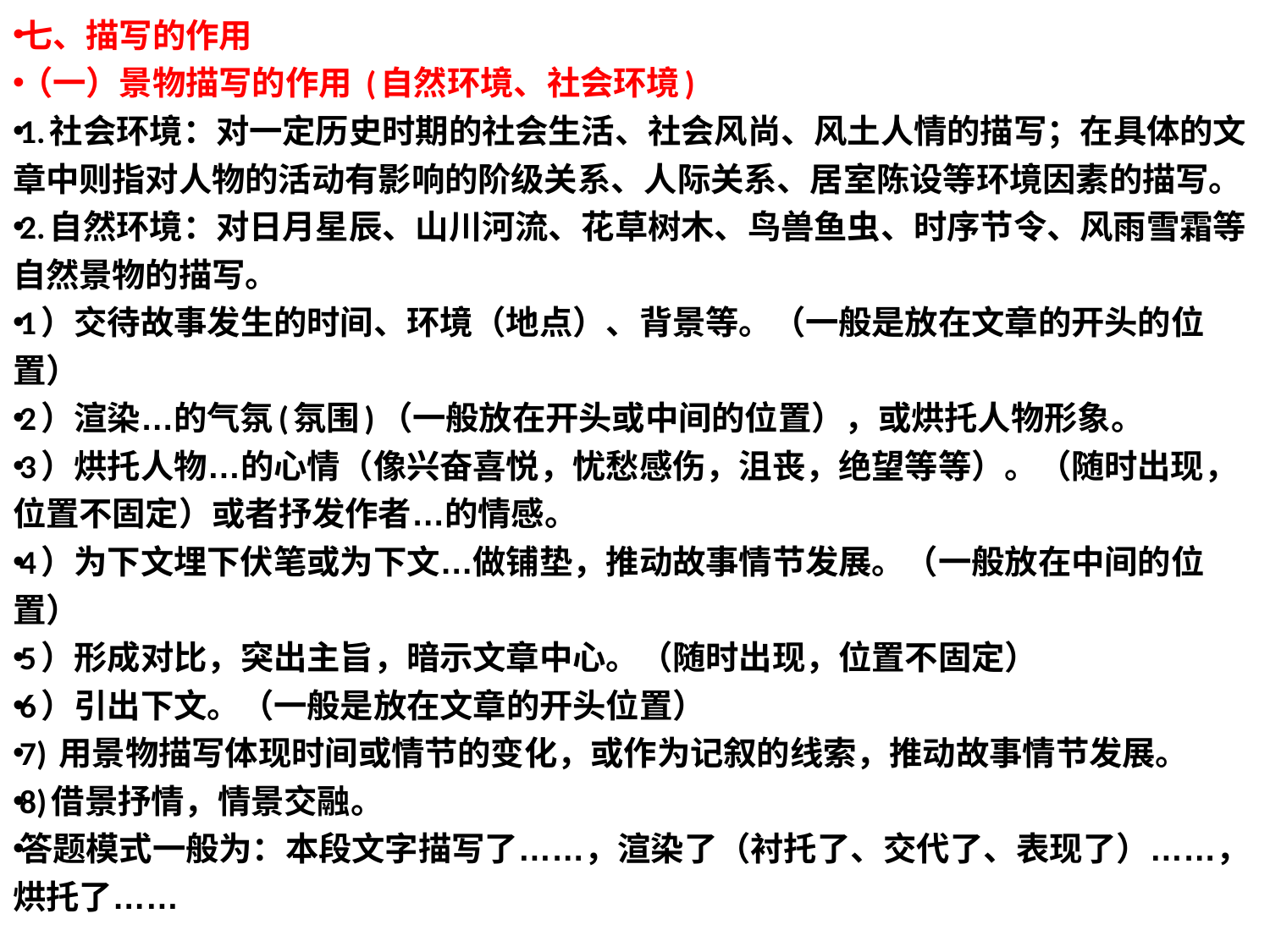

七、描写的作用
（一）景物描写的作用 (自然环境、社会环境)
1.社会环境：对一定历史时期的社会生活、社会风尚、风土人情的描写；在具体的文章中则指对人物的活动有影响的阶级关系、人际关系、居室陈设等环境因素的描写。
2.自然环境：对日月星辰、山川河流、花草树木、鸟兽鱼虫、时序节令、风雨雪霜等自然景物的描写。
1）交待故事发生的时间、环境（地点）、背景等。（一般是放在文章的开头的位置）
2）渲染…的气氛(氛围)（一般放在开头或中间的位置），或烘托人物形象。
3）烘托人物…的心情（像兴奋喜悦，忧愁感伤，沮丧，绝望等等）。（随时出现，位置不固定）或者抒发作者…的情感。
4）为下文埋下伏笔或为下文…做铺垫，推动故事情节发展。（一般放在中间的位置）
5）形成对比，突出主旨，暗示文章中心。（随时出现，位置不固定）
6）引出下文。（一般是放在文章的开头位置）
7) 用景物描写体现时间或情节的变化，或作为记叙的线索，推动故事情节发展。
8)借景抒情，情景交融。
答题模式一般为：本段文字描写了……，渲染了（衬托了、交代了、表现了）……，烘托了……

#